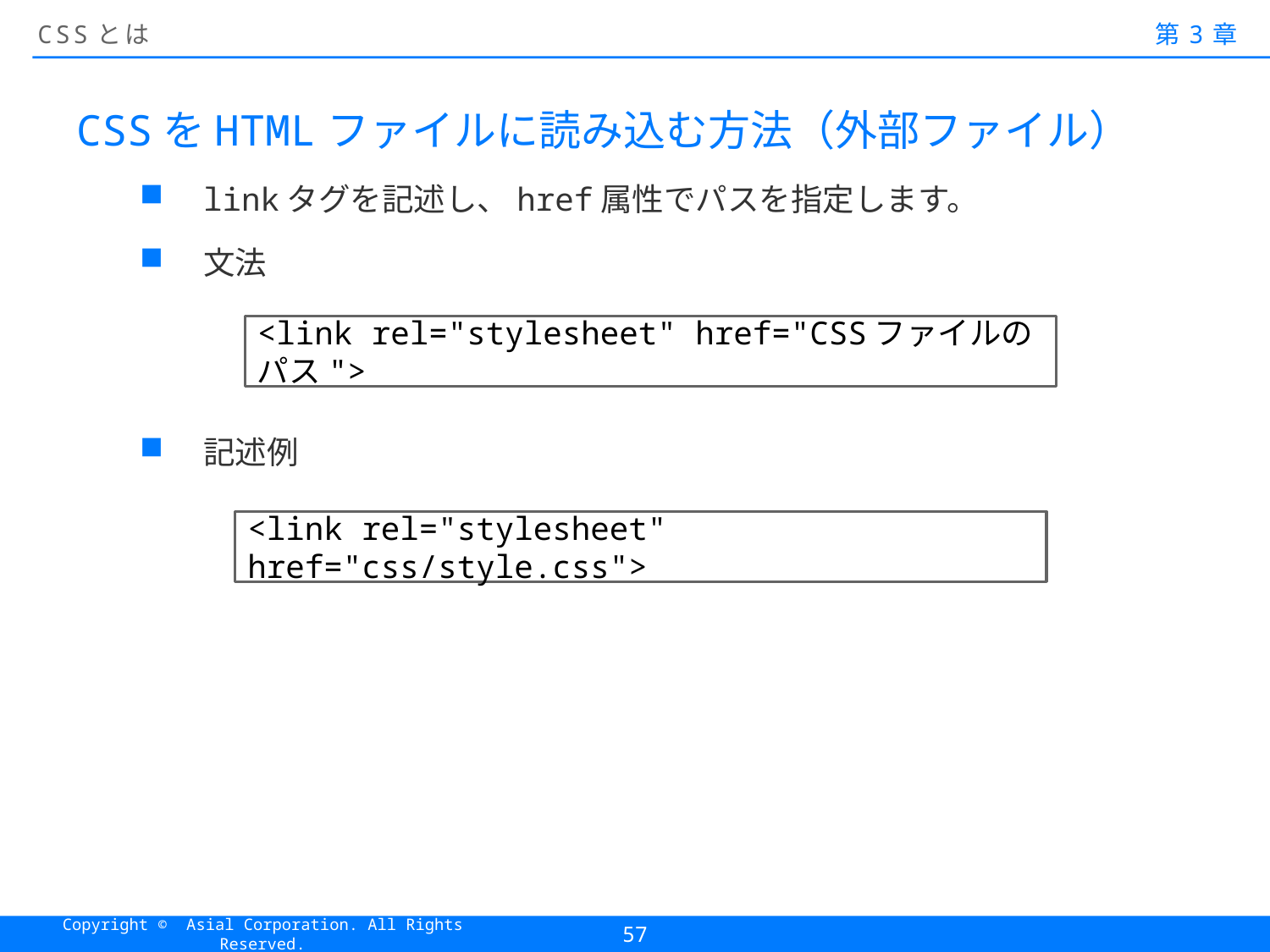

# CSSとは
第3章
CSSをHTMLファイルに読み込む方法（外部ファイル）
linkタグを記述し、href属性でパスを指定します。
文法

記述例

<link rel="stylesheet" href="CSSファイルのパス">
<link rel="stylesheet" href="css/style.css">
57